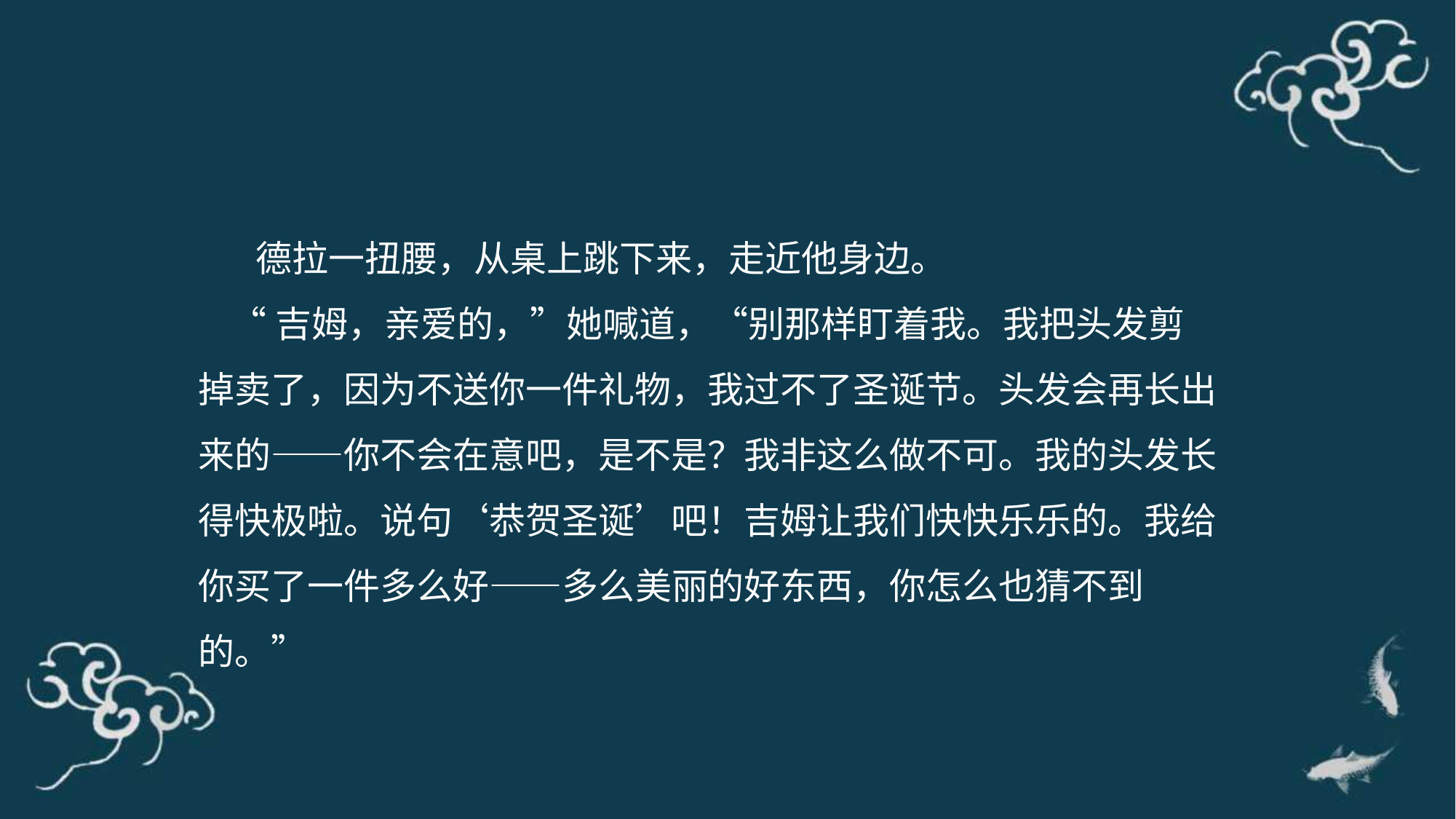

德拉一扭腰，从桌上跳下来，走近他身边。
“吉姆，亲爱的，”她喊道，“别那样盯着我。我把头发剪掉卖了，因为不送你一件礼物，我过不了圣诞节。头发会再长出来的——你不会在意吧，是不是？我非这么做不可。我的头发长得快极啦。说句‘恭贺圣诞’吧！吉姆让我们快快乐乐的。我给你买了一件多么好——多么美丽的好东西，你怎么也猜不到的。”